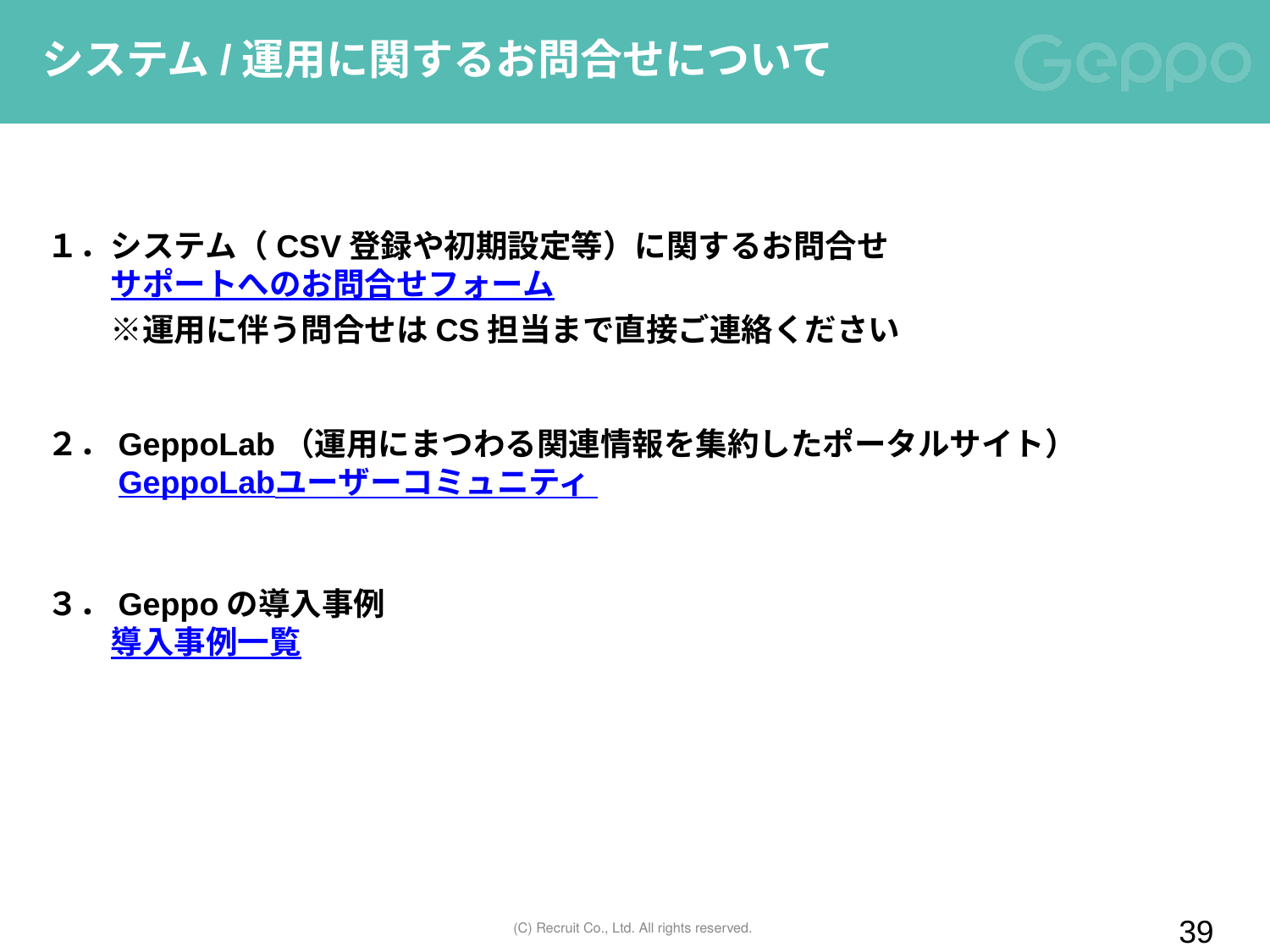

# システム/運用に関するお問合せについて
１．システム（CSV登録や初期設定等）に関するお問合せ
　　サポートへのお問合せフォーム
　　※運用に伴う問合せはCS担当まで直接ご連絡ください

２．GeppoLab（運用にまつわる関連情報を集約したポータルサイト）
　　GeppoLabユーザーコミュニティ

３．Geppoの導入事例
　　導入事例一覧

39